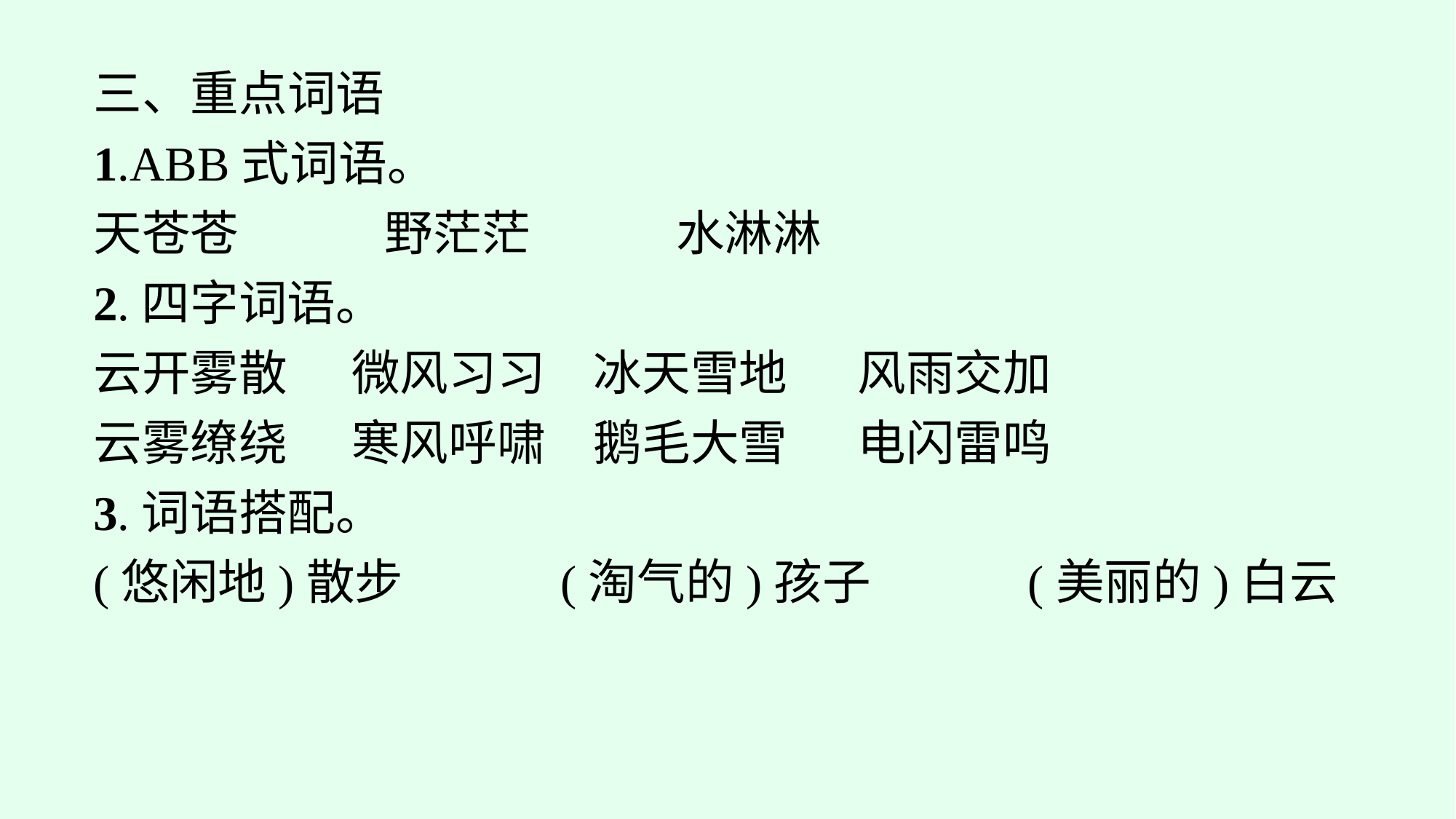

三、重点词语
1.ABB式词语。
天苍苍　　　野茫茫　　　水淋淋
2.四字词语。
云开雾散	微风习习	冰天雪地	风雨交加
云雾缭绕	寒风呼啸	鹅毛大雪	电闪雷鸣
3.词语搭配。
(悠闲地)散步　　　(淘气的)孩子　　　(美丽的)白云